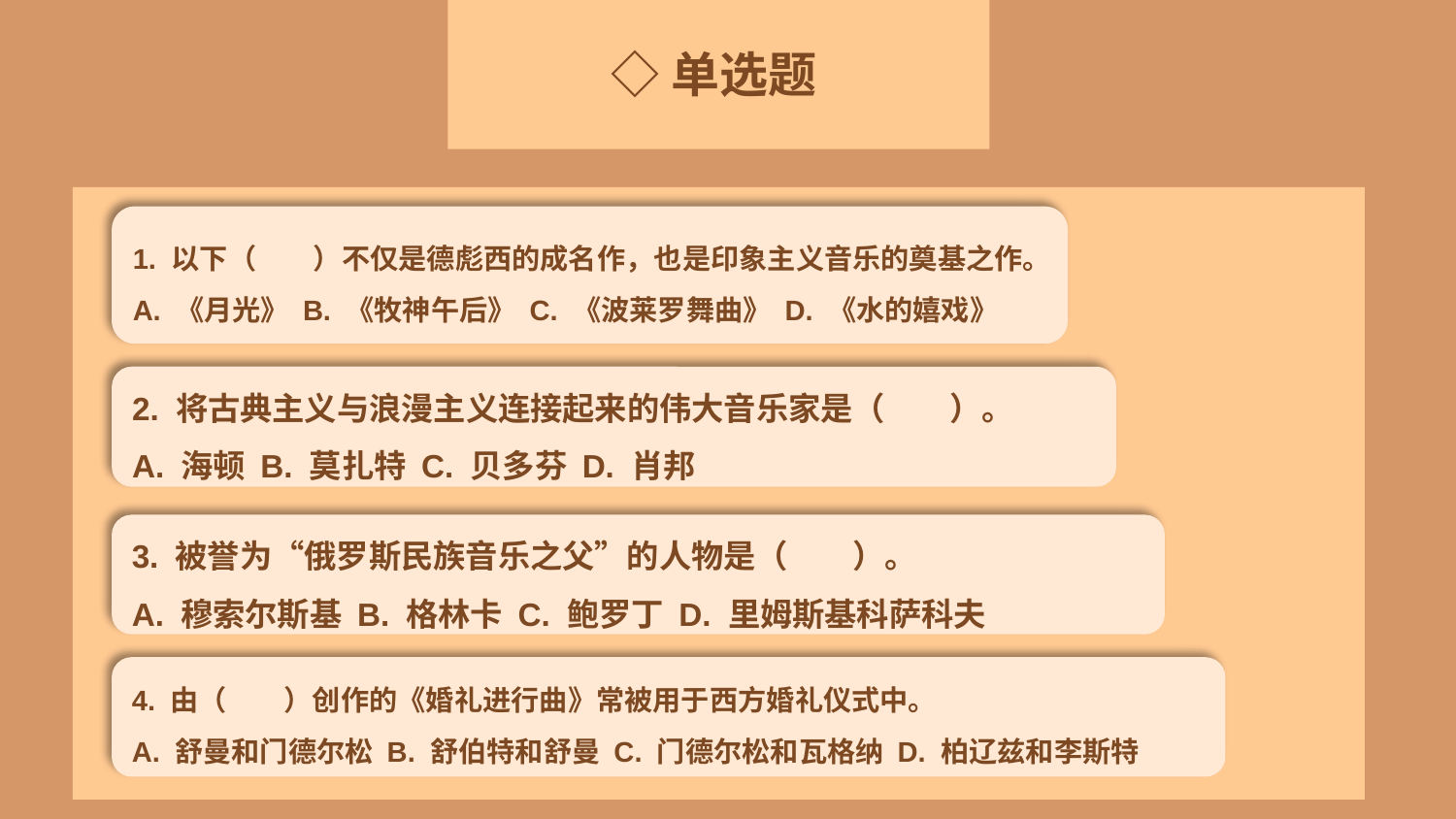

◇单选题

1. 以下（　　）不仅是德彪西的成名作，也是印象主义音乐的奠基之作。
A. 《月光》 B. 《牧神午后》 C. 《波莱罗舞曲》 D. 《水的嬉戏》
2. 将古典主义与浪漫主义连接起来的伟大音乐家是（　　）。
A. 海顿 B. 莫扎特 C. 贝多芬 D. 肖邦
3. 被誉为“俄罗斯民族音乐之父”的人物是（　　）。
A. 穆索尔斯基 B. 格林卡 C. 鲍罗丁 D. 里姆斯基科萨科夫
4. 由（　　）创作的《婚礼进行曲》常被用于西方婚礼仪式中。
A. 舒曼和门德尔松 B. 舒伯特和舒曼 C. 门德尔松和瓦格纳 D. 柏辽兹和李斯特